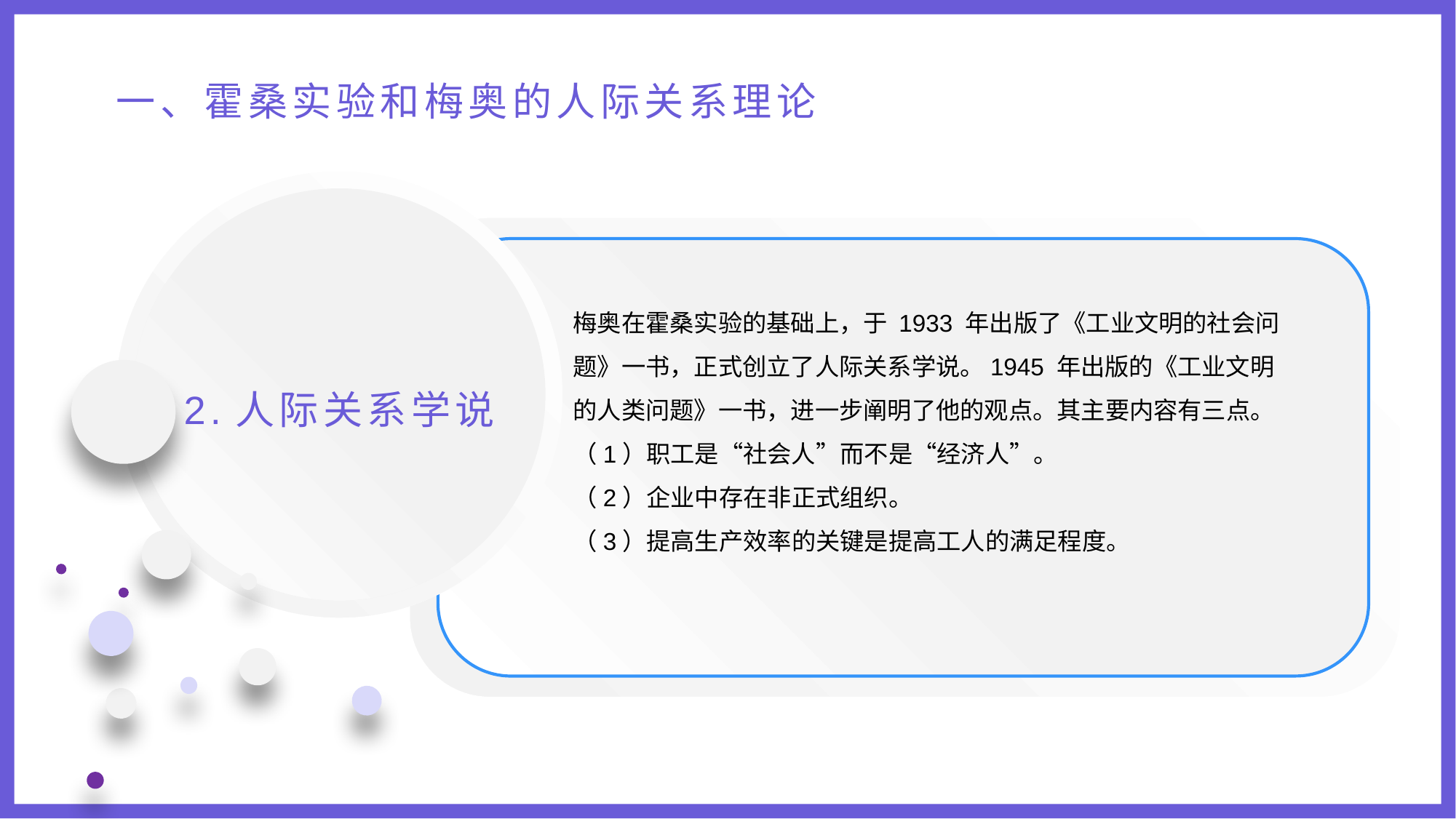

一、霍桑实验和梅奥的人际关系理论

梅奥在霍桑实验的基础上，于 1933 年出版了《工业文明的社会问题》一书，正式创立了人际关系学说。1945 年出版的《工业文明的人类问题》一书，进一步阐明了他的观点。其主要内容有三点。
（1）职工是“社会人”而不是“经济人”。
（2）企业中存在非正式组织。
（3）提高生产效率的关键是提高工人的满足程度。

2.人际关系学说